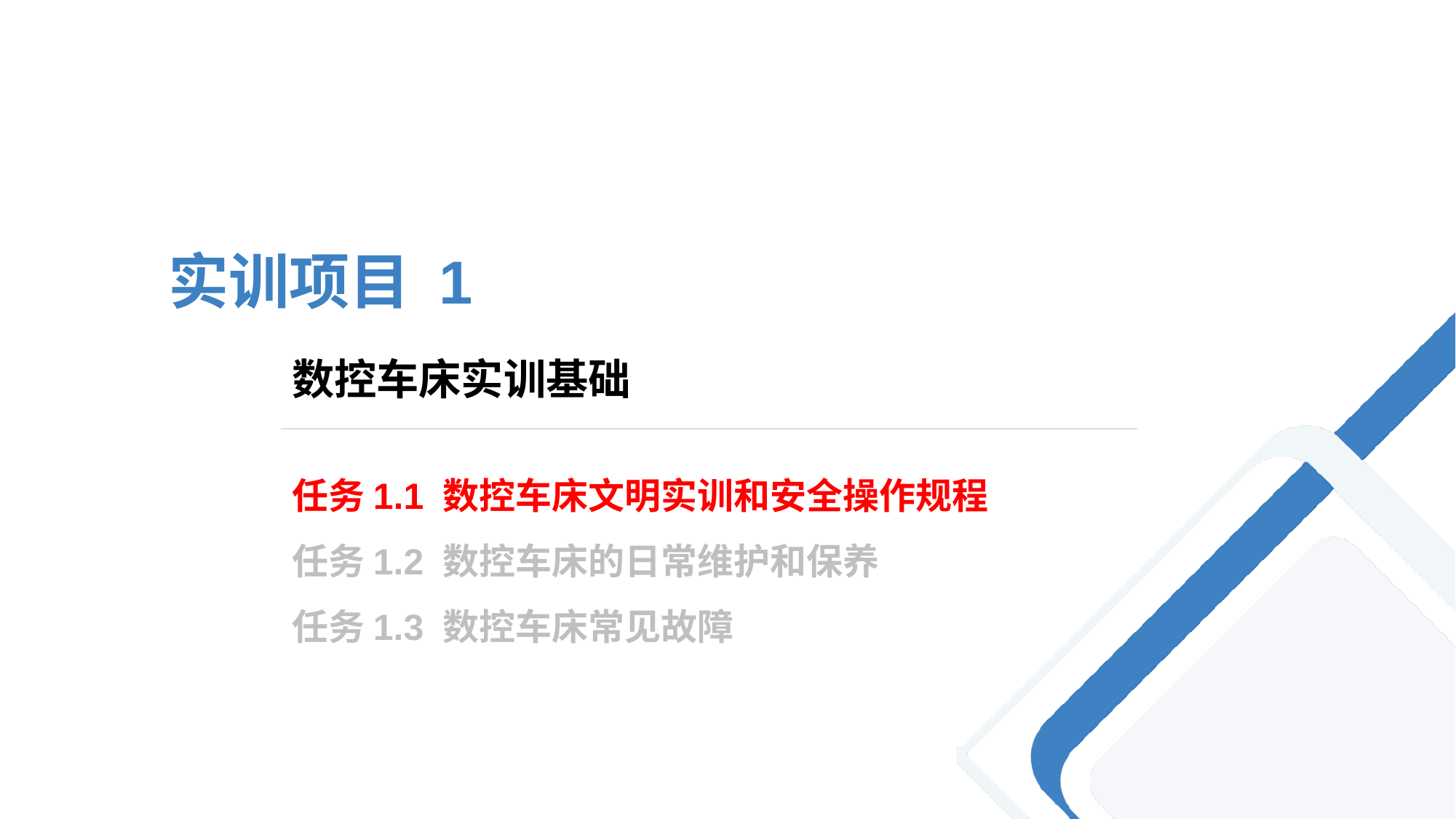

实训项目 1
# 数控车床实训基础
任务1.1 数控车床文明实训和安全操作规程
任务1.2 数控车床的日常维护和保养
任务1.3 数控车床常见故障